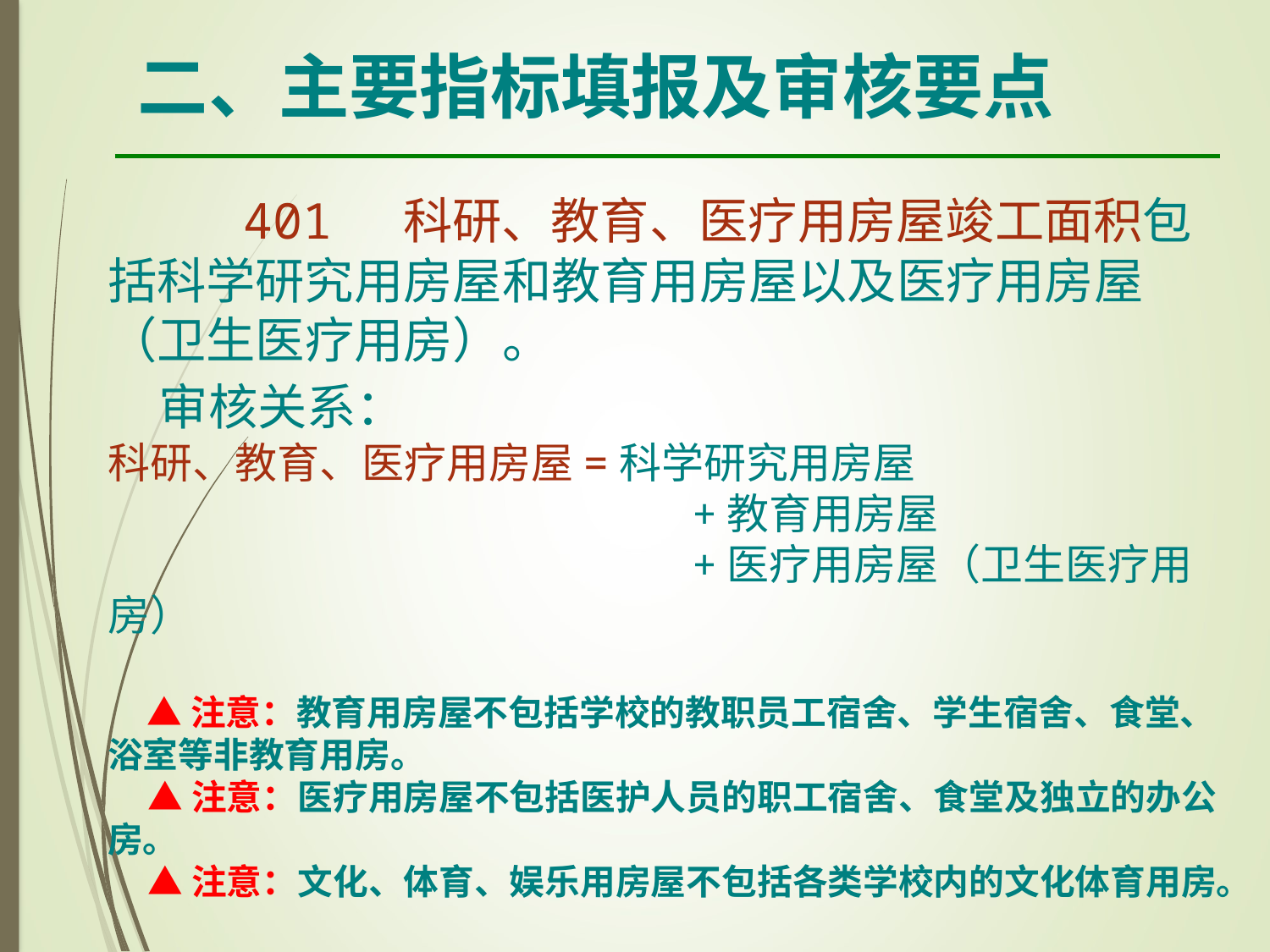

二、主要指标填报及审核要点
    401  科研、教育、医疗用房屋竣工面积包括科学研究用房屋和教育用房屋以及医疗用房屋（卫生医疗用房）。
   审核关系：
科研、教育、医疗用房屋=科学研究用房屋
                       +教育用房屋
                       +医疗用房屋（卫生医疗用房）

     ▲注意：教育用房屋不包括学校的教职员工宿舍、学生宿舍、食堂、浴室等非教育用房。
     ▲注意：医疗用房屋不包括医护人员的职工宿舍、食堂及独立的办公房。
     ▲注意：文化、体育、娱乐用房屋不包括各类学校内的文化体育用房。